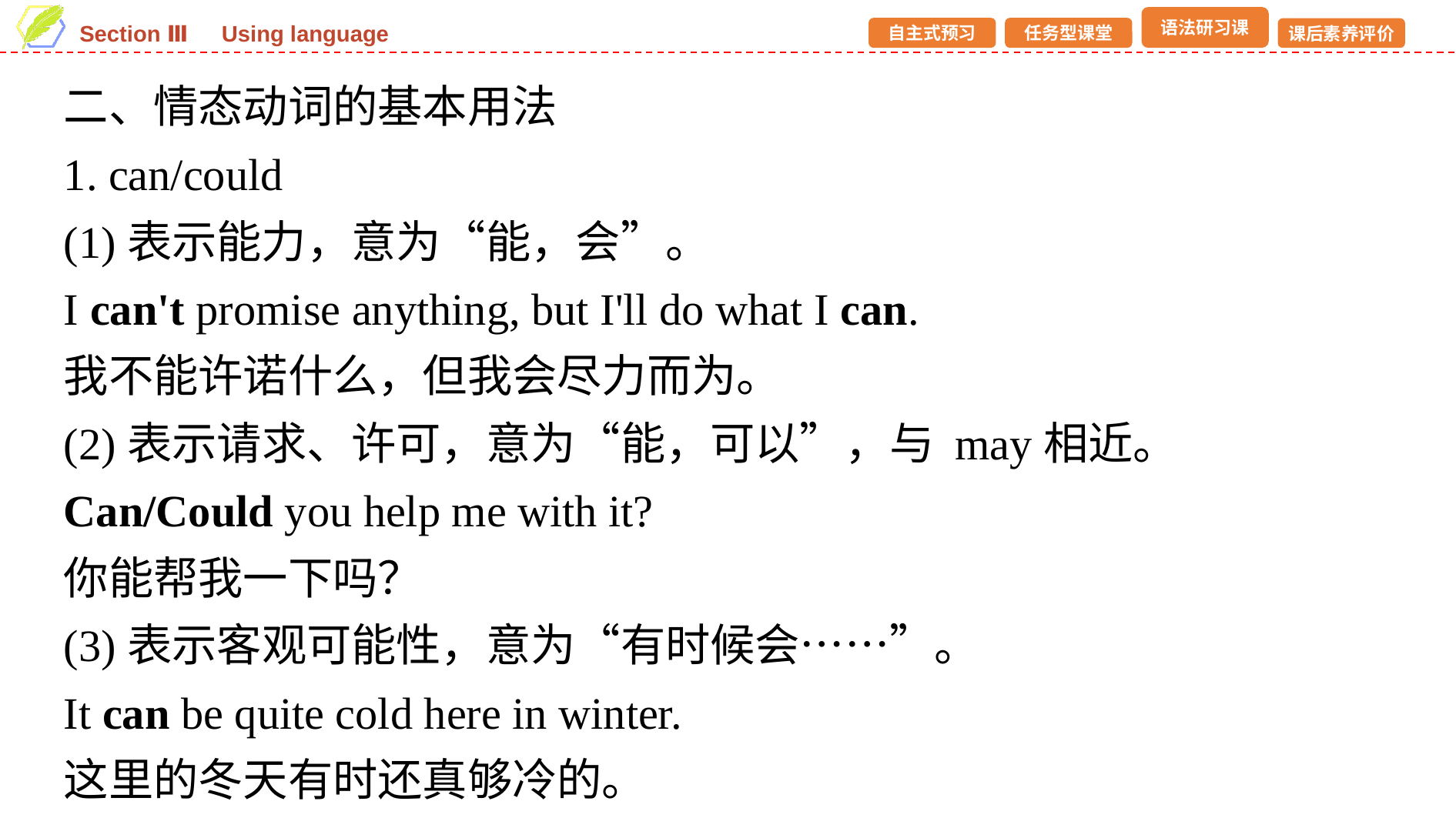

二、情态动词的基本用法
1. can/could
(1)表示能力，意为“能，会”。
I can't promise anything, but I'll do what I can.
我不能许诺什么，但我会尽力而为。
(2)表示请求、许可，意为“能，可以”，与 may相近。
Can/Could you help me with it?
你能帮我一下吗？
(3)表示客观可能性，意为“有时候会……”。
It can be quite cold here in winter.
这里的冬天有时还真够冷的。